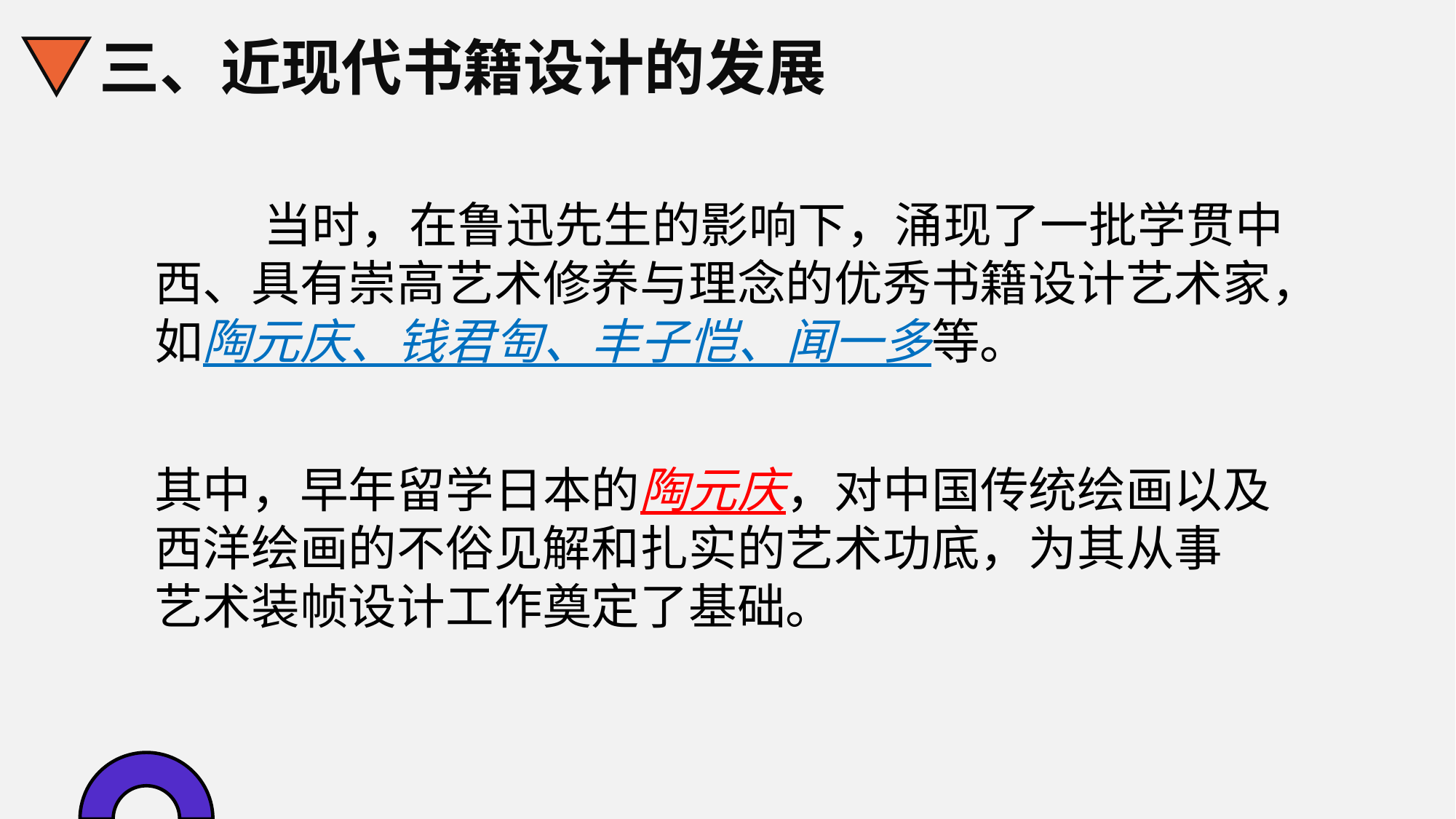

三、近现代书籍设计的发展

	当时，在鲁迅先生的影响下，涌现了一批学贯中西、具有崇高艺术修养与理念的优秀书籍设计艺术家，如陶元庆、钱君匋、丰子恺、闻一多等。
其中，早年留学日本的陶元庆，对中国传统绘画以及
西洋绘画的不俗见解和扎实的艺术功底，为其从事
艺术装帧设计工作奠定了基础。